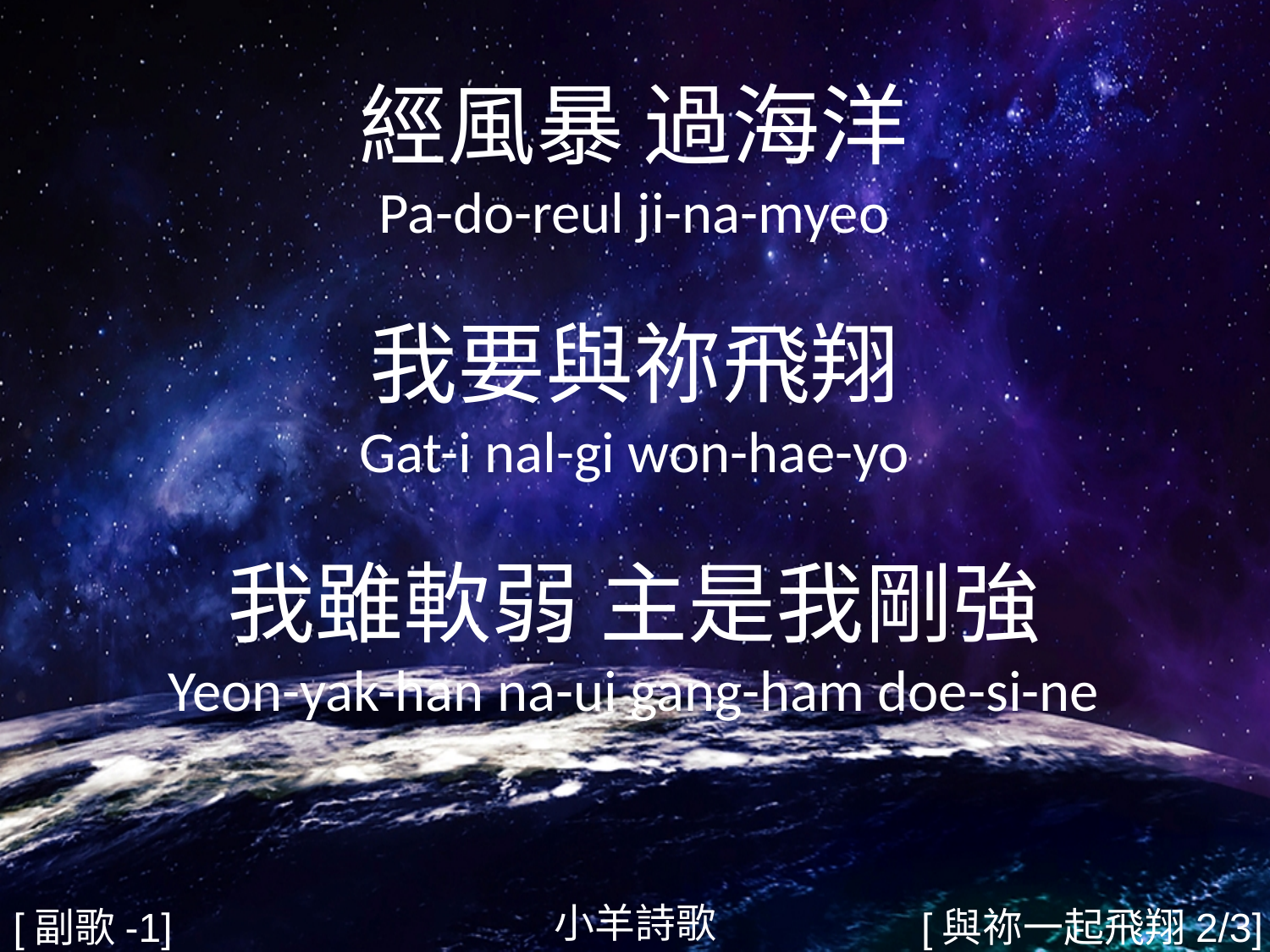

經風暴 過海洋
Pa-do-reul ji-na-myeo

我要與祢飛翔
Gat-i nal-gi won-hae-yo

我雖軟弱 主是我剛強
Yeon-yak-han na-ui gang-ham doe-si-ne
#

小羊詩歌
[副歌-1]
[與祢一起飛翔2/3]